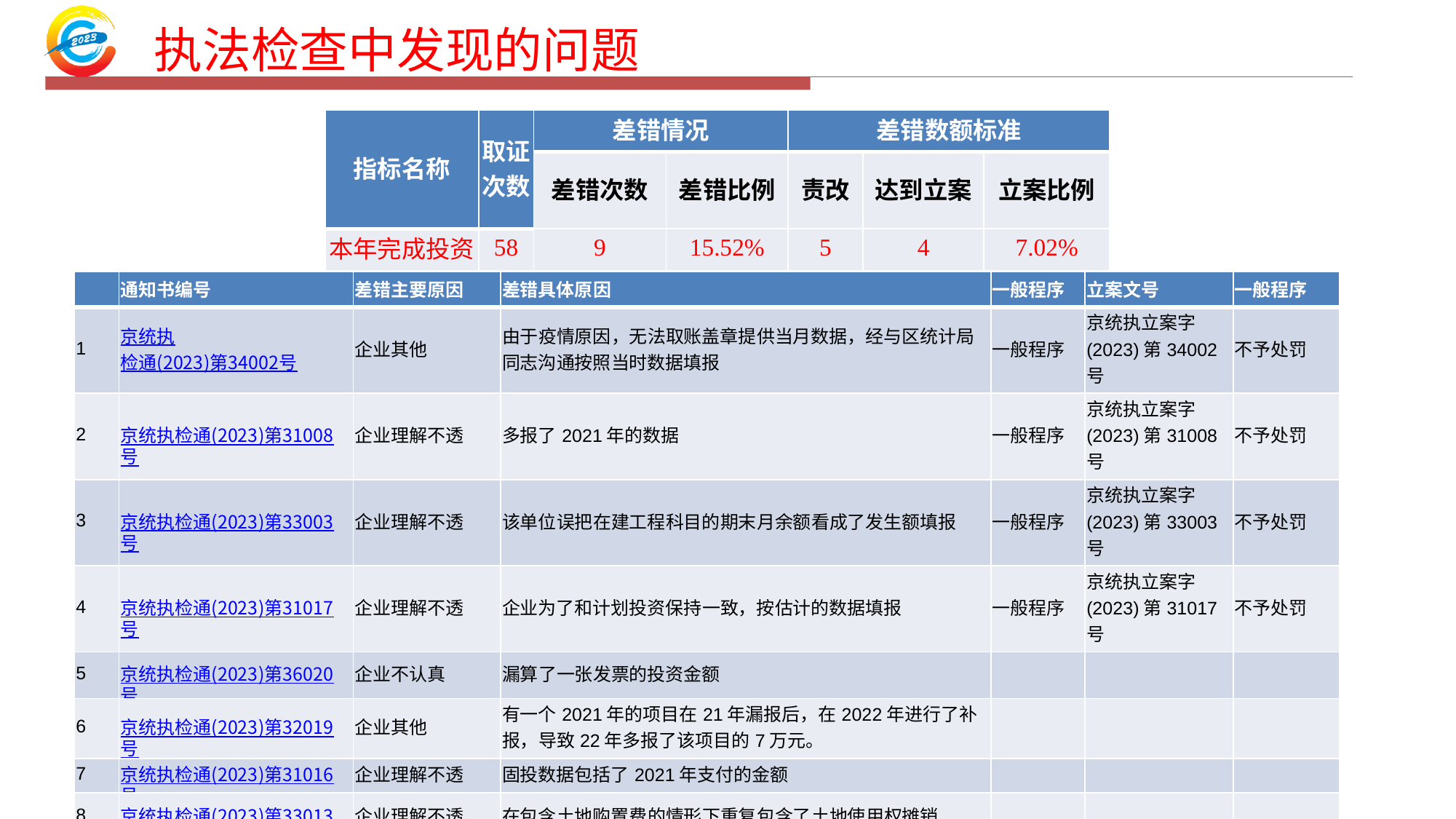

执法检查中发现的问题
| 指标名称 | 取证 次数 | 差错情况 |  | 差错数额标准 |  |  |
| --- | --- | --- | --- | --- | --- | --- |
|  |  | 差错次数 | 差错比例 | 责改 | 达到立案 | 立案比例 |
| 本年完成投资 | 58 | 9 | 15.52% | 5 | 4 | 7.02% |
|  | 通知书编号 | 差错主要原因 | 差错具体原因 | 一般程序 | 立案文号 | 一般程序 |
| --- | --- | --- | --- | --- | --- | --- |
| 1 | 京统执检通(2023)第34002号 | 企业其他 | 由于疫情原因，无法取账盖章提供当月数据，经与区统计局同志沟通按照当时数据填报 | 一般程序 | 京统执立案字(2023)第34002号 | 不予处罚 |
| 2 | 京统执检通(2023)第31008号 | 企业理解不透 | 多报了2021年的数据 | 一般程序 | 京统执立案字(2023)第31008号 | 不予处罚 |
| 3 | 京统执检通(2023)第33003号 | 企业理解不透 | 该单位误把在建工程科目的期末月余额看成了发生额填报 | 一般程序 | 京统执立案字(2023)第33003号 | 不予处罚 |
| 4 | 京统执检通(2023)第31017号 | 企业理解不透 | 企业为了和计划投资保持一致，按估计的数据填报 | 一般程序 | 京统执立案字(2023)第31017号 | 不予处罚 |
| 5 | 京统执检通(2023)第36020号 | 企业不认真 | 漏算了一张发票的投资金额 |  |  |  |
| 6 | 京统执检通(2023)第32019号 | 企业其他 | 有一个2021年的项目在21年漏报后，在2022年进行了补报，导致22年多报了该项目的7万元。 |  |  |  |
| 7 | 京统执检通(2023)第31016号 | 企业理解不透 | 固投数据包括了2021年支付的金额 |  |  |  |
| 8 | 京统执检通(2023)第33013号 | 企业理解不透 | 在包含土地购置费的情形下重复包含了土地使用权摊销 |  |  |  |
| 9 | 京统执检通(2023)第35001号 | 企业理解不透 | 按预算数填报 |  |  |  |
| 10 | 京统执检通(2023)第35001号 | 企业理解不透 | 漏报其他费用 |  |  |  |
| 11 | 京统执检通(2023)第31005号 | 企业理解不透 | 建安工程按照财务支付填报，漏报其他费用 |  |  |  |